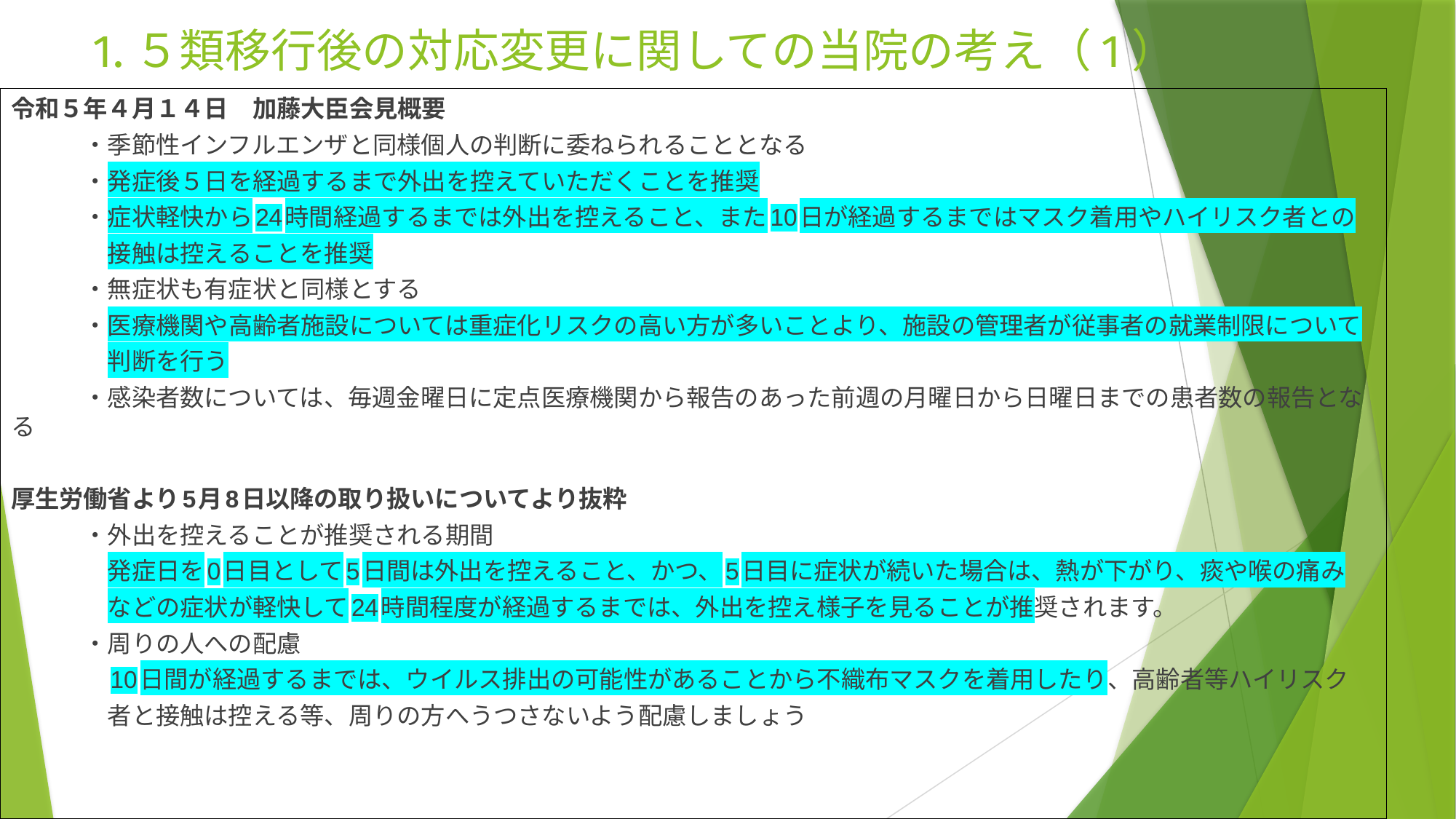

# 1.５類移行後の対応変更に関しての当院の考え（1）
令和５年４月１４日　加藤大臣会見概要
　　　・季節性インフルエンザと同様個人の判断に委ねられることとなる
　　　・発症後５日を経過するまで外出を控えていただくことを推奨
　　　・症状軽快から24時間経過するまでは外出を控えること、また10日が経過するまではマスク着用やハイリスク者との
　　　　接触は控えることを推奨
　　　・無症状も有症状と同様とする
　　　・医療機関や高齢者施設については重症化リスクの高い方が多いことより、施設の管理者が従事者の就業制限について
　　　　判断を行う
　　　・感染者数については、毎週金曜日に定点医療機関から報告のあった前週の月曜日から日曜日までの患者数の報告となる

厚生労働省より5月8日以降の取り扱いについてより抜粋
　　　・外出を控えることが推奨される期間
　　　　発症日を0日目として5日間は外出を控えること、かつ、5日目に症状が続いた場合は、熱が下がり、痰や喉の痛み
　　　　などの症状が軽快して24時間程度が経過するまでは、外出を控え様子を見ることが推奨されます。
　　　・周りの人への配慮
　　　　10日間が経過するまでは、ウイルス排出の可能性があることから不織布マスクを着用したり、高齢者等ハイリスク
　　　　者と接触は控える等、周りの方へうつさないよう配慮しましょう